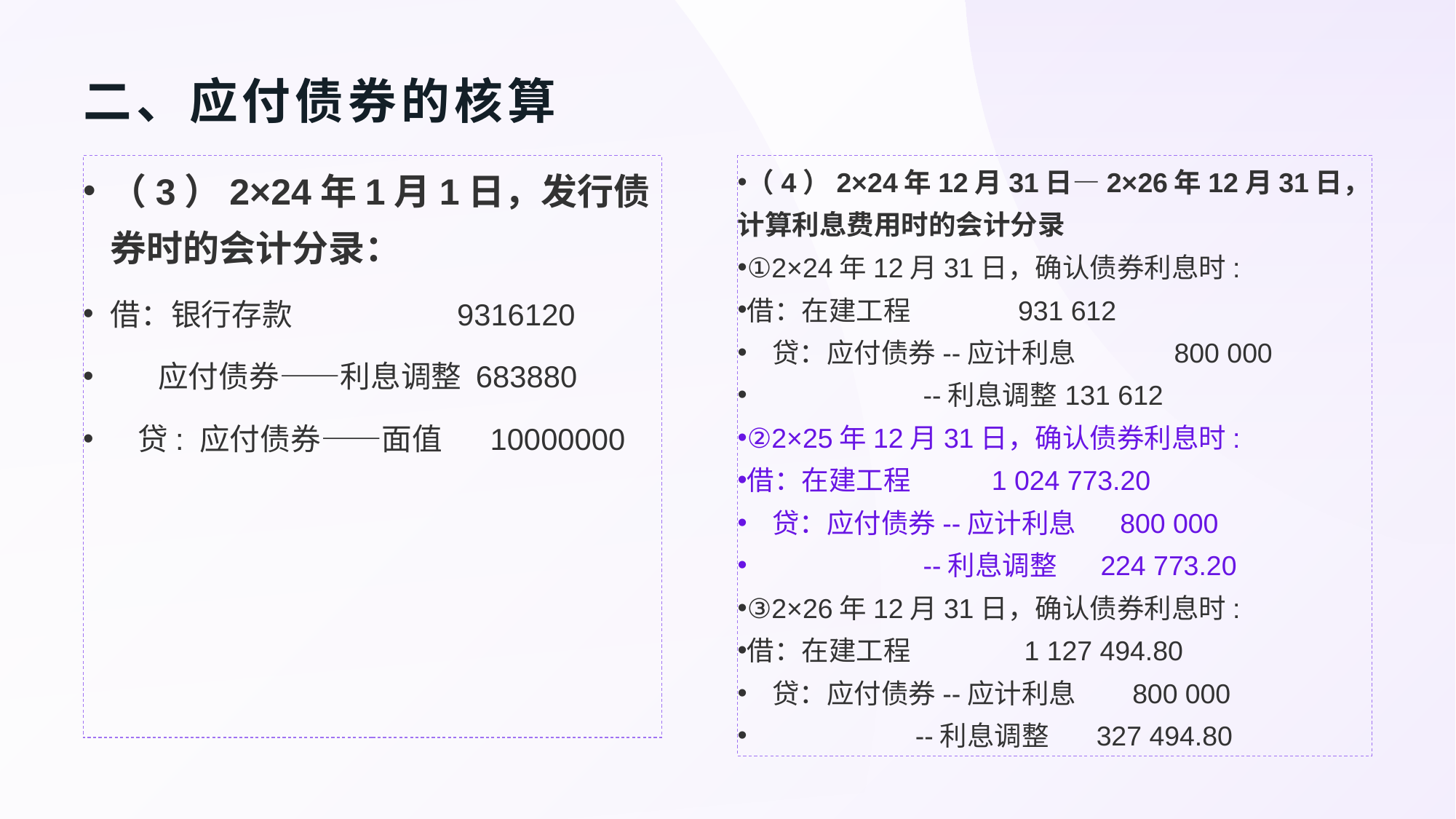

# 二、应付债券的核算
（3）2×24年1月1日，发行债券时的会计分录：
借：银行存款	                  9316120
      应付债券——利息调整 683880
   贷: 应付债券——面值      10000000
（4）2×24年12月31日—2×26年12月31日，计算利息费用时的会计分录
①2×24年12月31日，确认债券利息时:
借：在建工程	         931 612
   贷：应付债券--应计利息	800 000
                       --利息调整	131 612
②2×25年12月31日，确认债券利息时:
借：在建工程            1 024 773.20
   贷：应付债券--应计利息      800 000
                       --利息调整      224 773.20
③2×26年12月31日，确认债券利息时:
借：在建工程	          1 127 494.80
   贷：应付债券--应计利息        800 000
                      --利息调整	    327 494.80